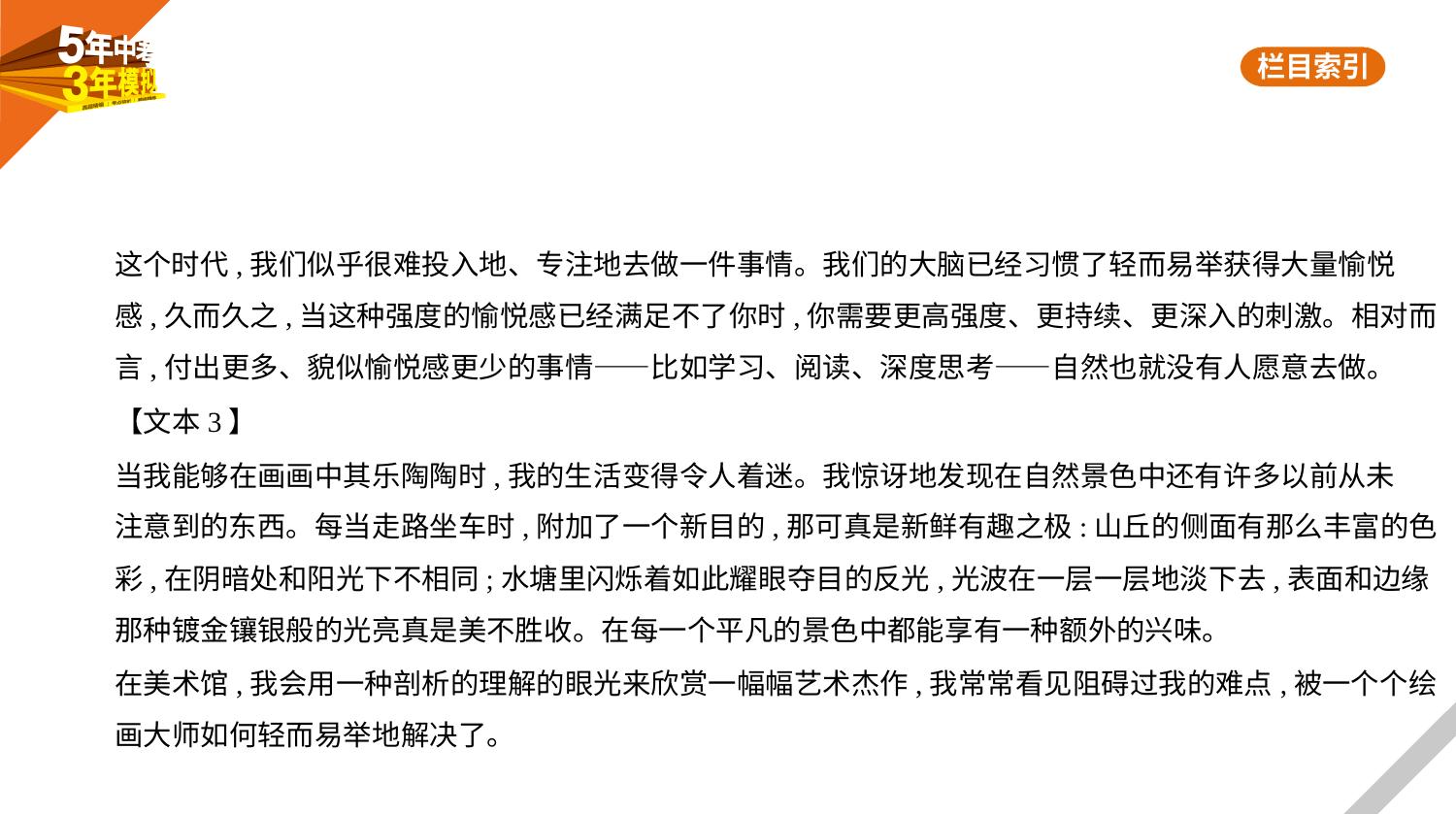

这个时代,我们似乎很难投入地、专注地去做一件事情。我们的大脑已经习惯了轻而易举获得大量愉悦
感,久而久之,当这种强度的愉悦感已经满足不了你时,你需要更高强度、更持续、更深入的刺激。相对而
言,付出更多、貌似愉悦感更少的事情——比如学习、阅读、深度思考——自然也就没有人愿意去做。
【文本3】
当我能够在画画中其乐陶陶时,我的生活变得令人着迷。我惊讶地发现在自然景色中还有许多以前从未
注意到的东西。每当走路坐车时,附加了一个新目的,那可真是新鲜有趣之极:山丘的侧面有那么丰富的色
彩,在阴暗处和阳光下不相同;水塘里闪烁着如此耀眼夺目的反光,光波在一层一层地淡下去,表面和边缘
那种镀金镶银般的光亮真是美不胜收。在每一个平凡的景色中都能享有一种额外的兴味。
在美术馆,我会用一种剖析的理解的眼光来欣赏一幅幅艺术杰作,我常常看见阻碍过我的难点,被一个个绘
画大师如何轻而易举地解决了。